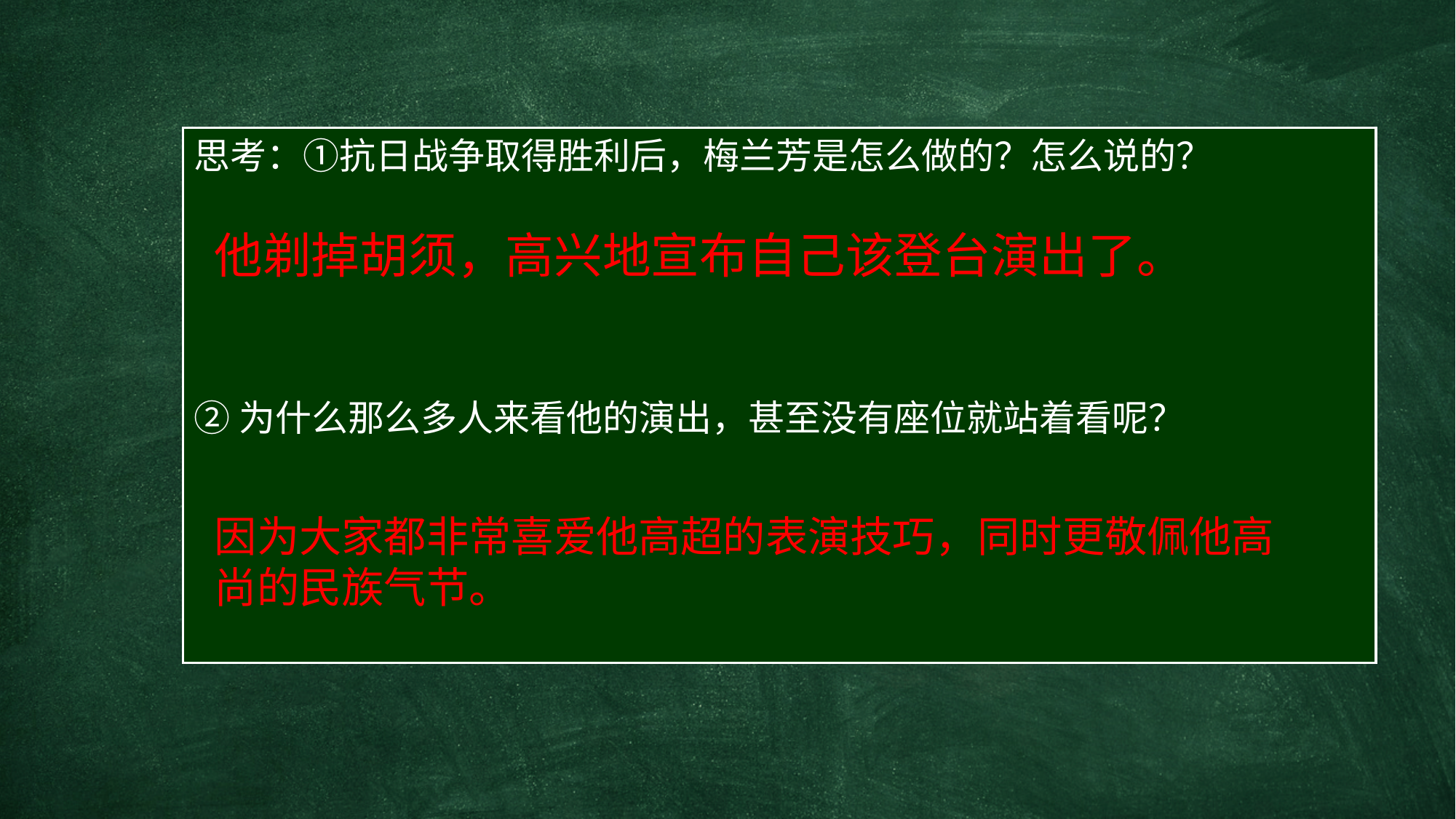

思考：①抗日战争取得胜利后，梅兰芳是怎么做的？怎么说的？

②为什么那么多人来看他的演出，甚至没有座位就站着看呢？

他剃掉胡须，高兴地宣布自己该登台演出了。

因为大家都非常喜爱他高超的表演技巧，同时更敬佩他高尚的民族气节。